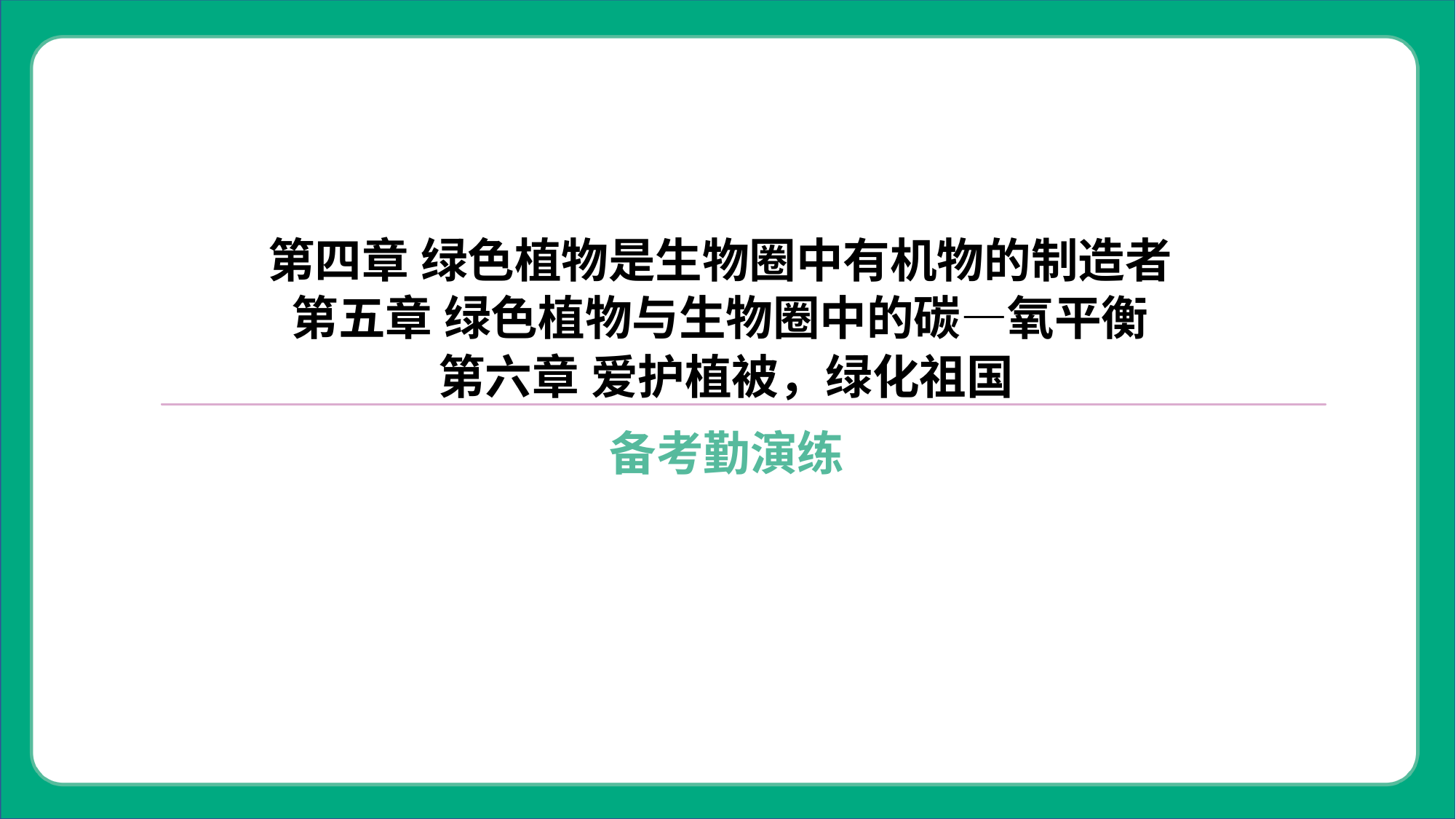

第四章 绿色植物是生物圈中有机物的制造者
第五章 绿色植物与生物圈中的碳—氧平衡
第六章 爱护植被，绿化祖国
备考勤演练